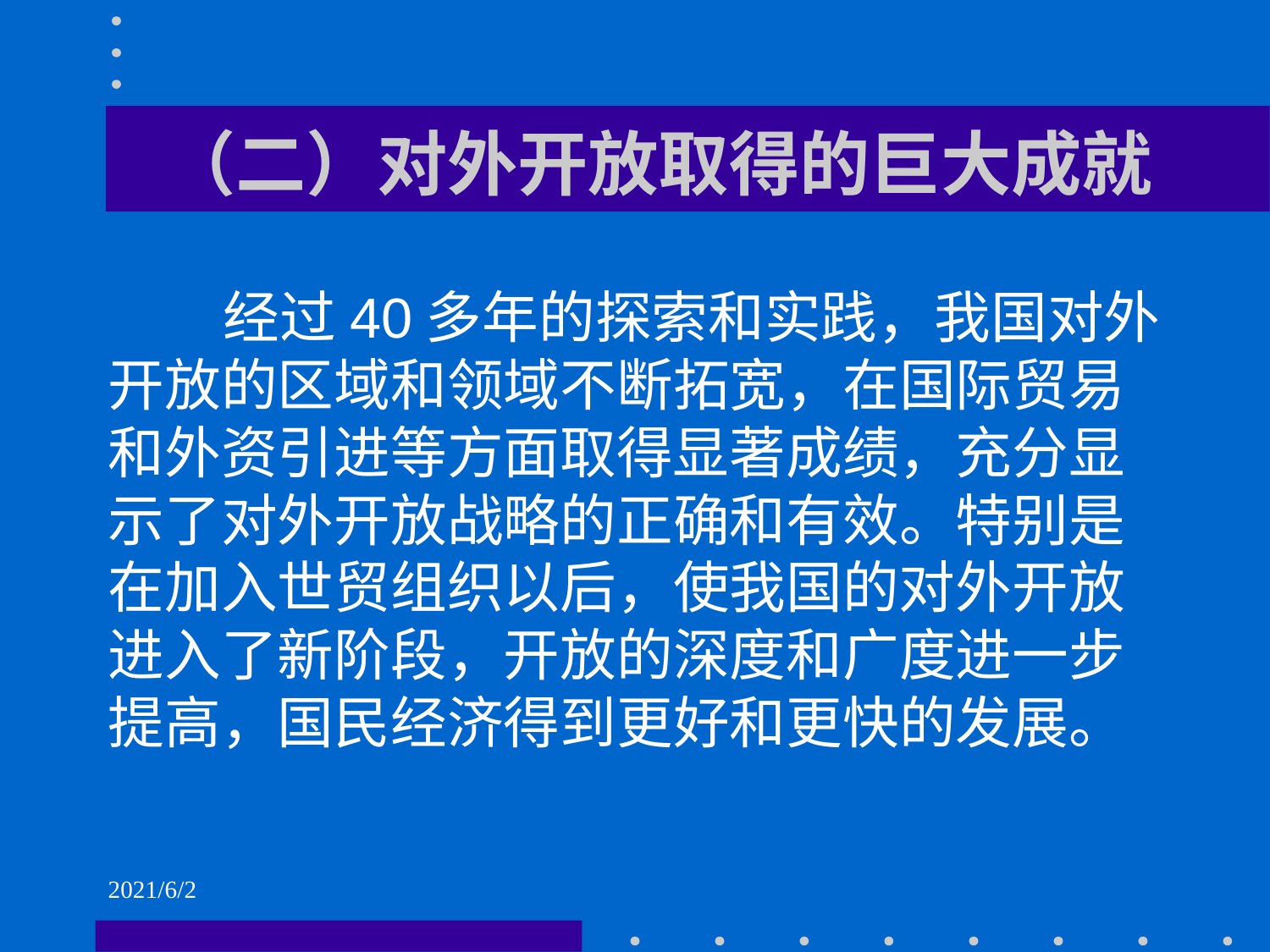

# （二）对外开放取得的巨大成就
        经过40多年的探索和实践，我国对外开放的区域和领域不断拓宽，在国际贸易和外资引进等方面取得显著成绩，充分显示了对外开放战略的正确和有效。特别是在加入世贸组织以后，使我国的对外开放进入了新阶段，开放的深度和广度进一步提高，国民经济得到更好和更快的发展。

2021/6/2